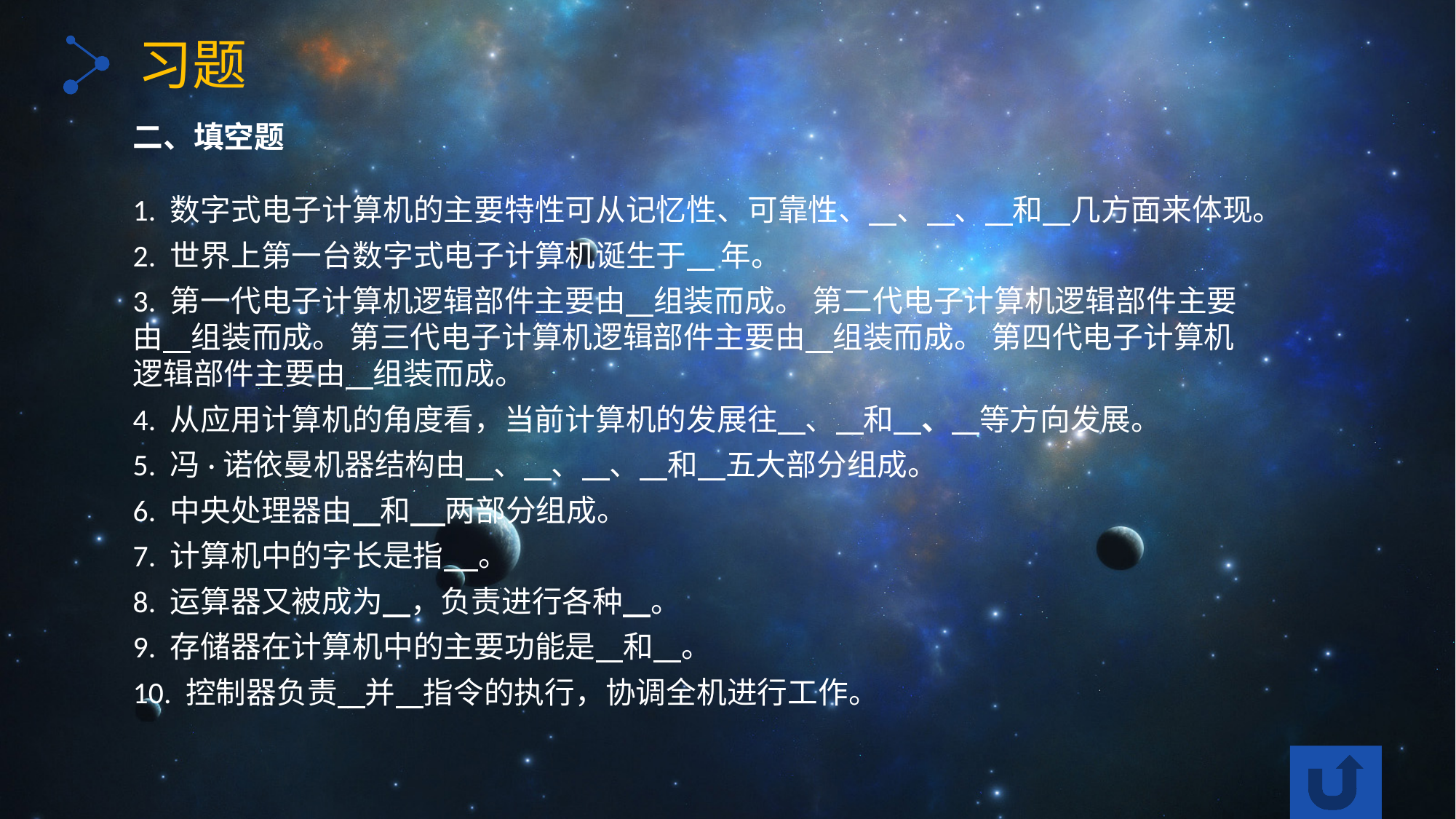

习题

二、填空题

1. 数字式电子计算机的主要特性可从记忆性、可靠性、    、    、    和    几方面来体现。
2. 世界上第一台数字式电子计算机诞生于     年。
3. 第一代电子计算机逻辑部件主要由    组装而成。 第二代电子计算机逻辑部件主要由    组装而成。 第三代电子计算机逻辑部件主要由    组装而成。 第四代电子计算机逻辑部件主要由    组装而成。
4. 从应用计算机的角度看，当前计算机的发展往    、    和    、    等方向发展。
5. 冯·诺依曼机器结构由    、    、    、    和    五大部分组成。
6. 中央处理器由    和     两部分组成。
7. 计算机中的字长是指     。
8. 运算器又被成为    ，负责进行各种    。
9. 存储器在计算机中的主要功能是    和    。
10. 控制器负责    并    指令的执行，协调全机进行工作。